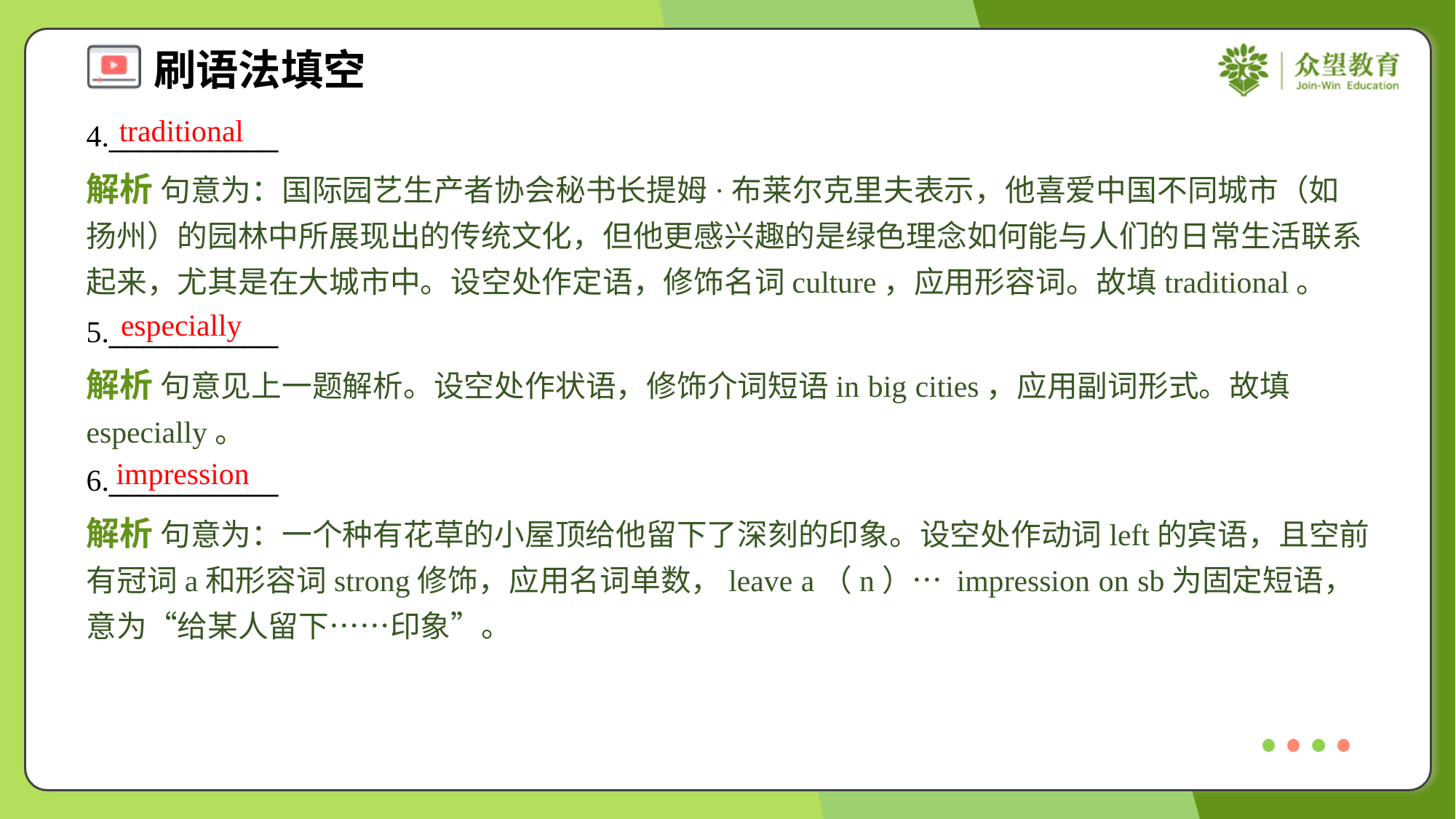

traditional
4.__________
解析 句意为：国际园艺生产者协会秘书长提姆·布莱尔克里夫表示，他喜爱中国不同城市（如扬州）的园林中所展现出的传统文化，但他更感兴趣的是绿色理念如何能与人们的日常生活联系起来，尤其是在大城市中。设空处作定语，修饰名词culture，应用形容词。故填traditional。
especially
5.__________
解析 句意见上一题解析。设空处作状语，修饰介词短语in big cities，应用副词形式。故填especially。
impression
6.__________
解析 句意为：一个种有花草的小屋顶给他留下了深刻的印象。设空处作动词left的宾语，且空前有冠词a和形容词strong修饰，应用名词单数，leave a（n）… impression on sb为固定短语，意为“给某人留下……印象”。